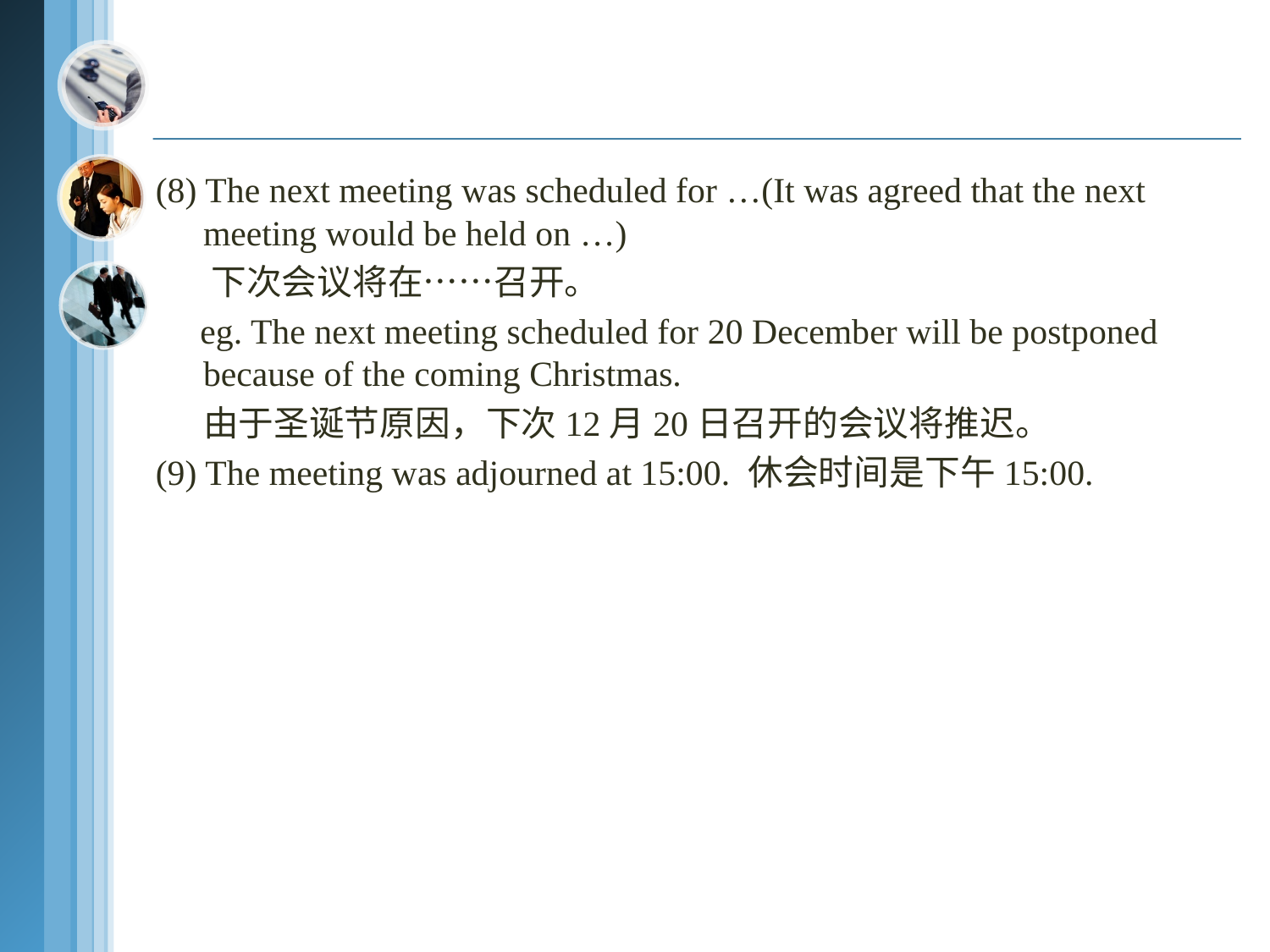

(8) The next meeting was scheduled for …(It was agreed that the next meeting would be held on …)
      下次会议将在……召开。
     eg. The next meeting scheduled for 20 December will be postponed because of the coming Christmas.
     由于圣诞节原因，下次12月20日召开的会议将推迟。
(9) The meeting was adjourned at 15:00. 休会时间是下午15:00.